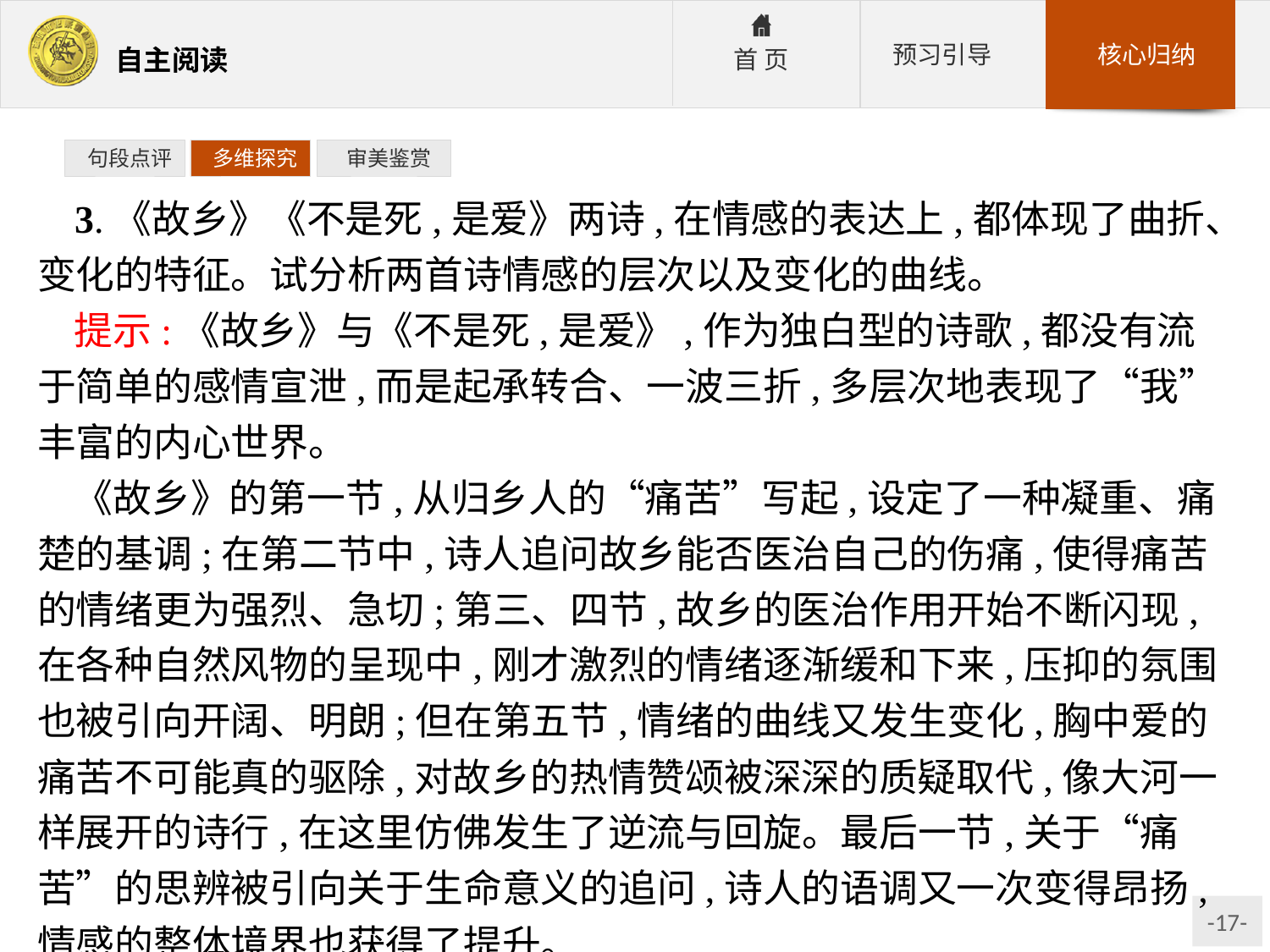

句段点评
 多维探究
 审美鉴赏
3.《故乡》《不是死,是爱》两诗,在情感的表达上,都体现了曲折、变化的特征。试分析两首诗情感的层次以及变化的曲线。
提示:《故乡》与《不是死,是爱》,作为独白型的诗歌,都没有流于简单的感情宣泄,而是起承转合、一波三折,多层次地表现了“我”丰富的内心世界。
《故乡》的第一节,从归乡人的“痛苦”写起,设定了一种凝重、痛楚的基调;在第二节中,诗人追问故乡能否医治自己的伤痛,使得痛苦的情绪更为强烈、急切;第三、四节,故乡的医治作用开始不断闪现,在各种自然风物的呈现中,刚才激烈的情绪逐渐缓和下来,压抑的氛围也被引向开阔、明朗;但在第五节,情绪的曲线又发生变化,胸中爱的痛苦不可能真的驱除,对故乡的热情赞颂被深深的质疑取代,像大河一样展开的诗行,在这里仿佛发生了逆流与回旋。最后一节,关于“痛苦”的思辨被引向关于生命意义的追问,诗人的语调又一次变得昂扬,情感的整体境界也获得了提升。